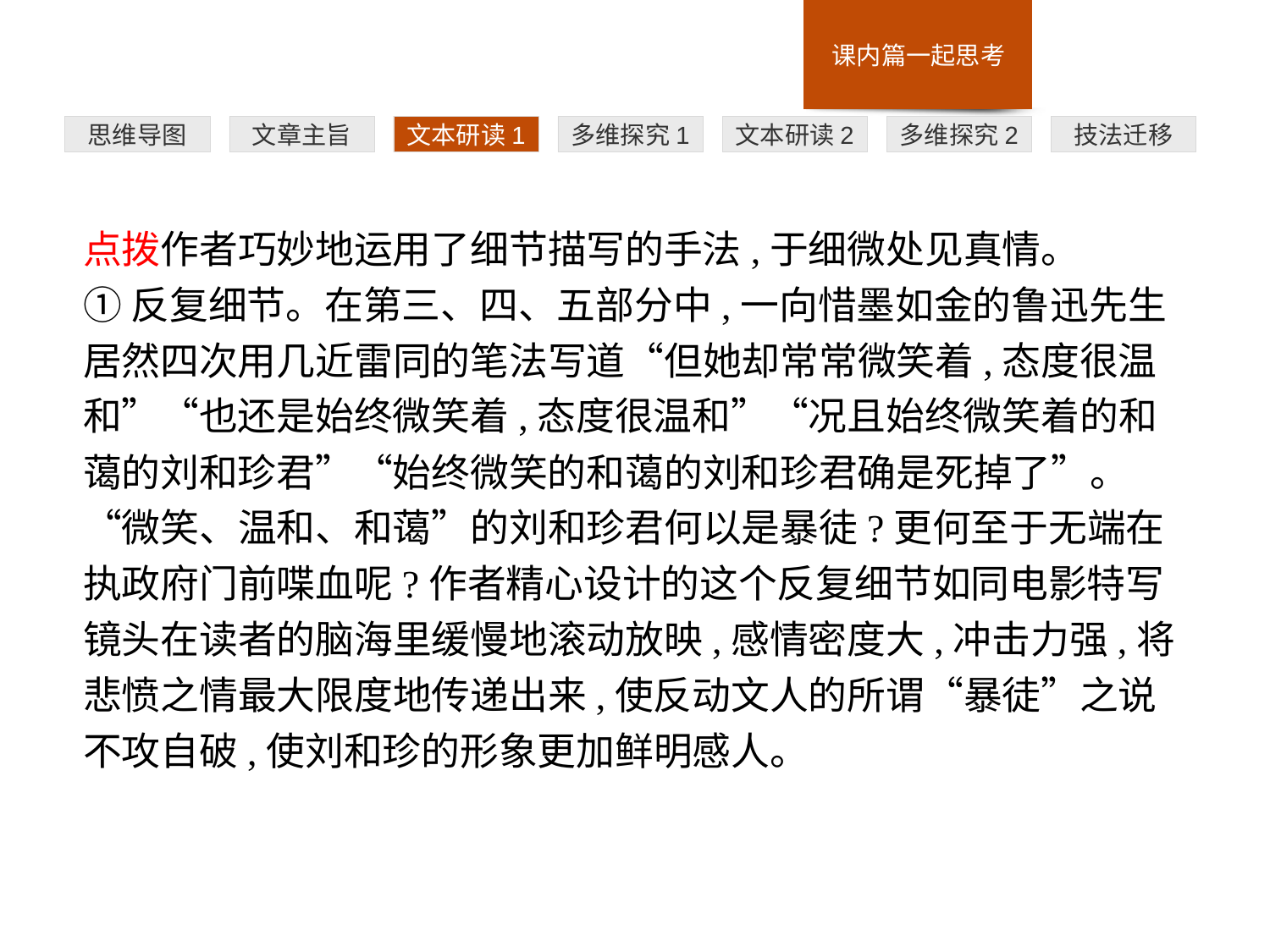

多维探究1
思维导图
文章主旨
文本研读1
文本研读2
多维探究2
技法迁移
点拨作者巧妙地运用了细节描写的手法,于细微处见真情。
①反复细节。在第三、四、五部分中,一向惜墨如金的鲁迅先生居然四次用几近雷同的笔法写道“但她却常常微笑着,态度很温和”“也还是始终微笑着,态度很温和”“况且始终微笑着的和蔼的刘和珍君”“始终微笑的和蔼的刘和珍君确是死掉了”。“微笑、温和、和蔼”的刘和珍君何以是暴徒?更何至于无端在执政府门前喋血呢?作者精心设计的这个反复细节如同电影特写镜头在读者的脑海里缓慢地滚动放映,感情密度大,冲击力强,将悲愤之情最大限度地传递出来,使反动文人的所谓“暴徒”之说不攻自破,使刘和珍的形象更加鲜明感人。